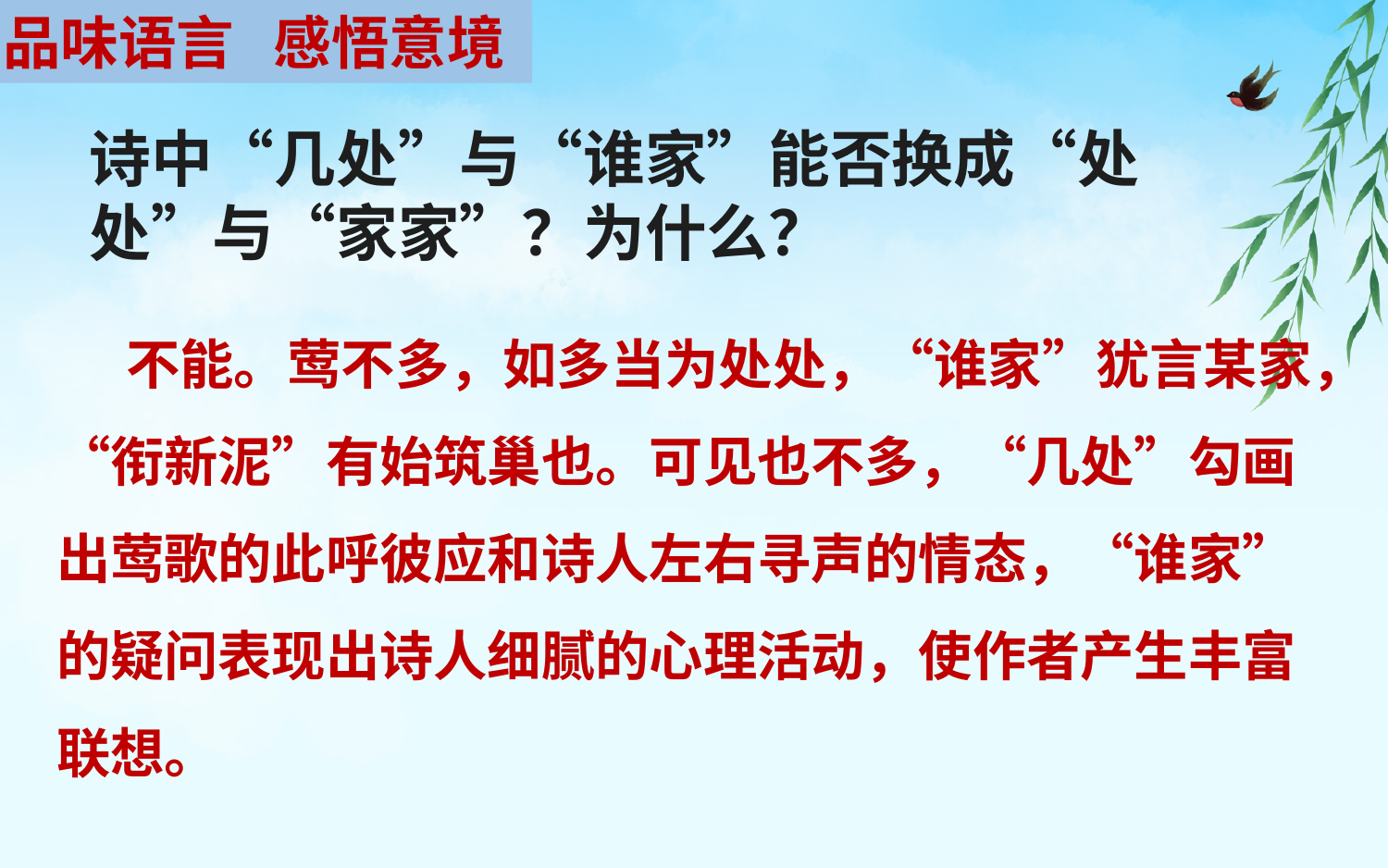

品味语言   感悟意境
诗中“几处”与“谁家”能否换成“处处”与“家家”？为什么？
不能。莺不多，如多当为处处，“谁家”犹言某家，“衔新泥”有始筑巢也。可见也不多，“几处”勾画出莺歌的此呼彼应和诗人左右寻声的情态，“谁家”的疑问表现出诗人细腻的心理活动，使作者产生丰富联想。